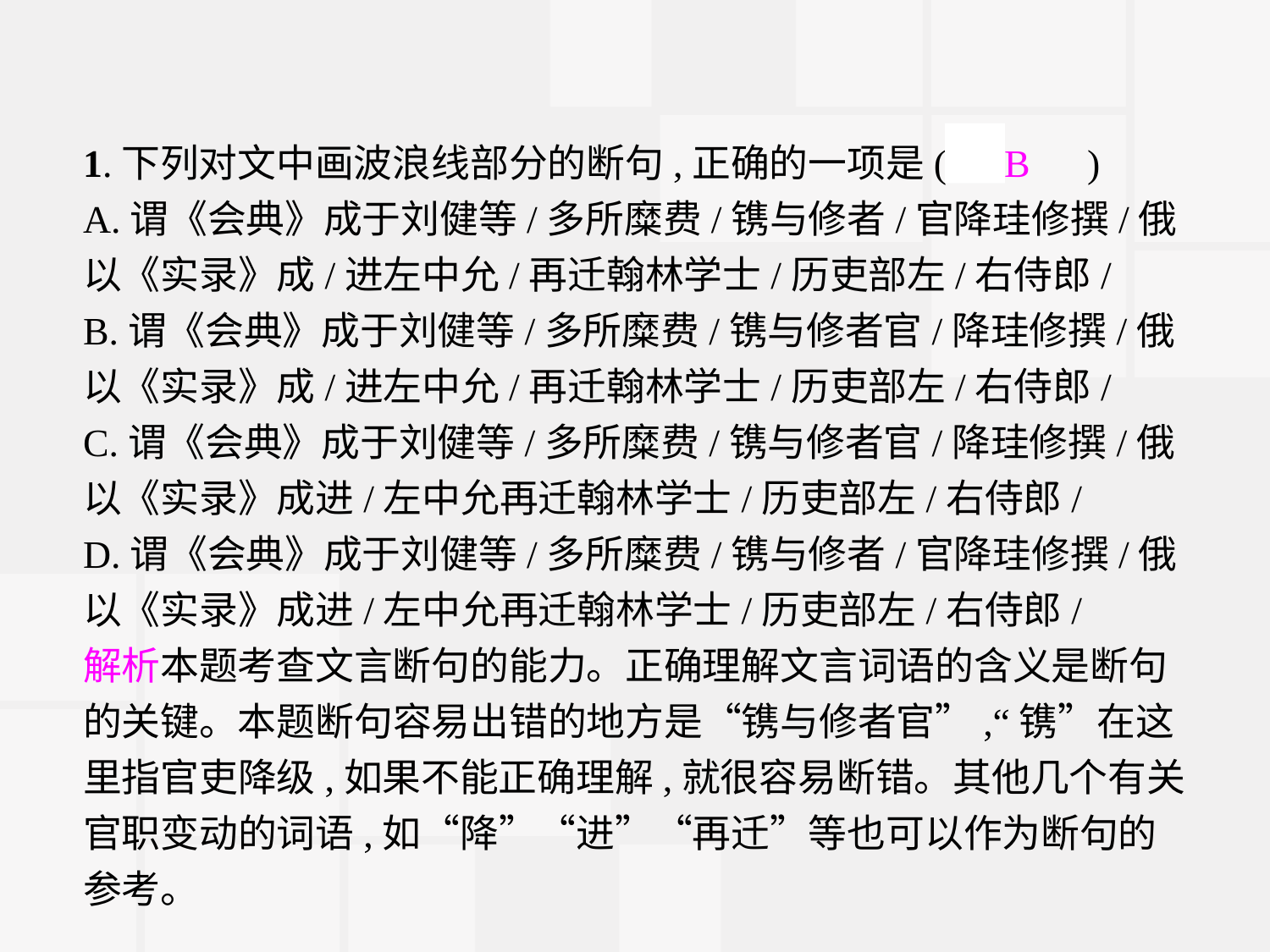

1.下列对文中画波浪线部分的断句,正确的一项是(　B　)
A.谓《会典》成于刘健等/多所糜费/镌与修者/官降珪修撰/俄以《实录》成/进左中允/再迁翰林学士/历吏部左/右侍郎/
B.谓《会典》成于刘健等/多所糜费/镌与修者官/降珪修撰/俄以《实录》成/进左中允/再迁翰林学士/历吏部左/右侍郎/
C.谓《会典》成于刘健等/多所糜费/镌与修者官/降珪修撰/俄以《实录》成进/左中允再迁翰林学士/历吏部左/右侍郎/
D.谓《会典》成于刘健等/多所糜费/镌与修者/官降珪修撰/俄以《实录》成进/左中允再迁翰林学士/历吏部左/右侍郎/
解析本题考查文言断句的能力。正确理解文言词语的含义是断句的关键。本题断句容易出错的地方是“镌与修者官”,“镌”在这里指官吏降级,如果不能正确理解,就很容易断错。其他几个有关官职变动的词语,如“降”“进”“再迁”等也可以作为断句的参考。